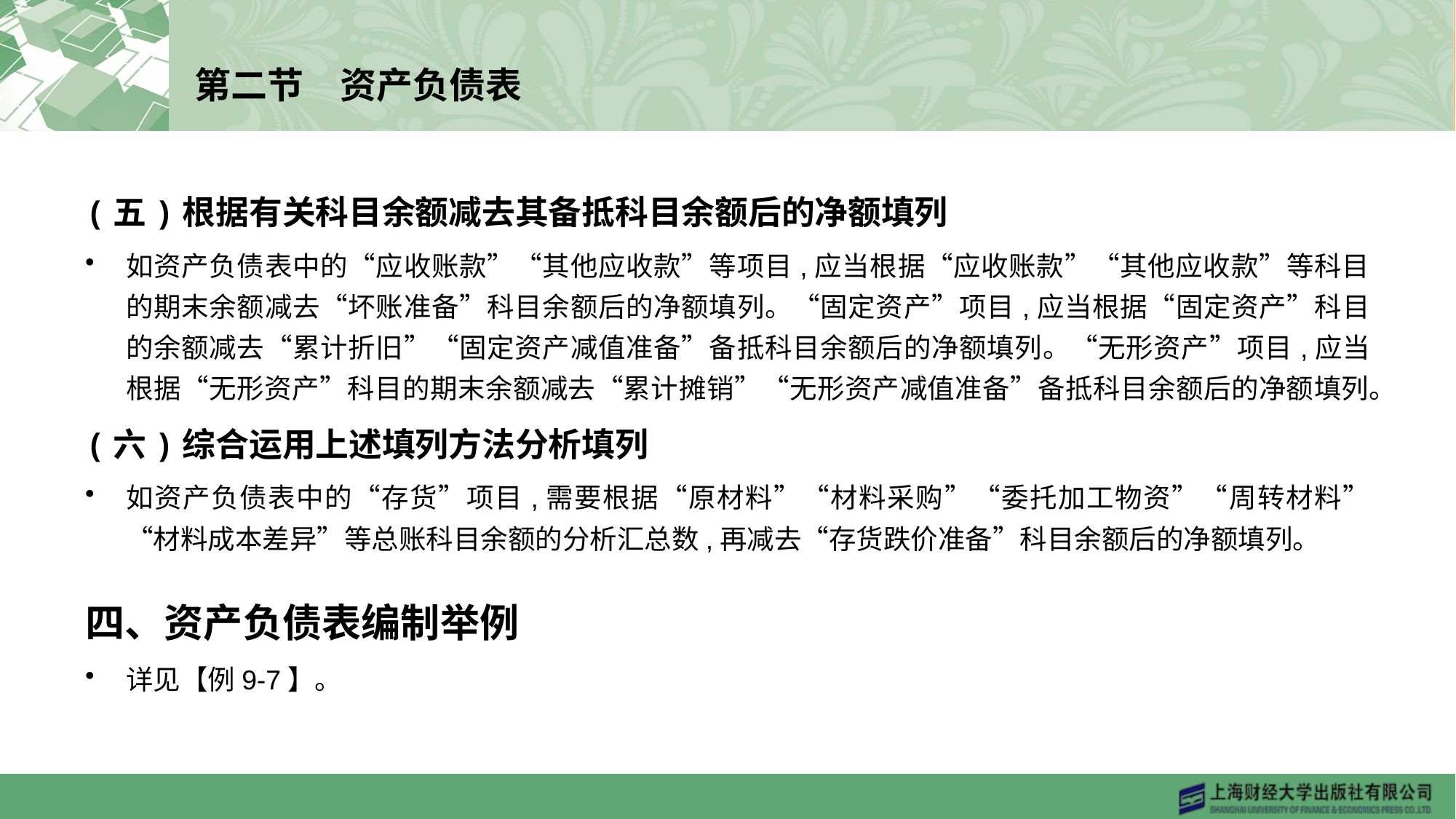

# 第二节　资产负债表
(五)根据有关科目余额减去其备抵科目余额后的净额填列
如资产负债表中的“应收账款”“其他应收款”等项目,应当根据“应收账款”“其他应收款”等科目的期末余额减去“坏账准备”科目余额后的净额填列。“固定资产”项目,应当根据“固定资产”科目的余额减去“累计折旧”“固定资产减值准备”备抵科目余额后的净额填列。“无形资产”项目,应当根据“无形资产”科目的期末余额减去“累计摊销”“无形资产减值准备”备抵科目余额后的净额填列。
(六)综合运用上述填列方法分析填列
如资产负债表中的“存货”项目,需要根据“原材料”“材料采购”“委托加工物资”“周转材料”“材料成本差异”等总账科目余额的分析汇总数,再减去“存货跌价准备”科目余额后的净额填列。
四、资产负债表编制举例
详见【例9-7】。